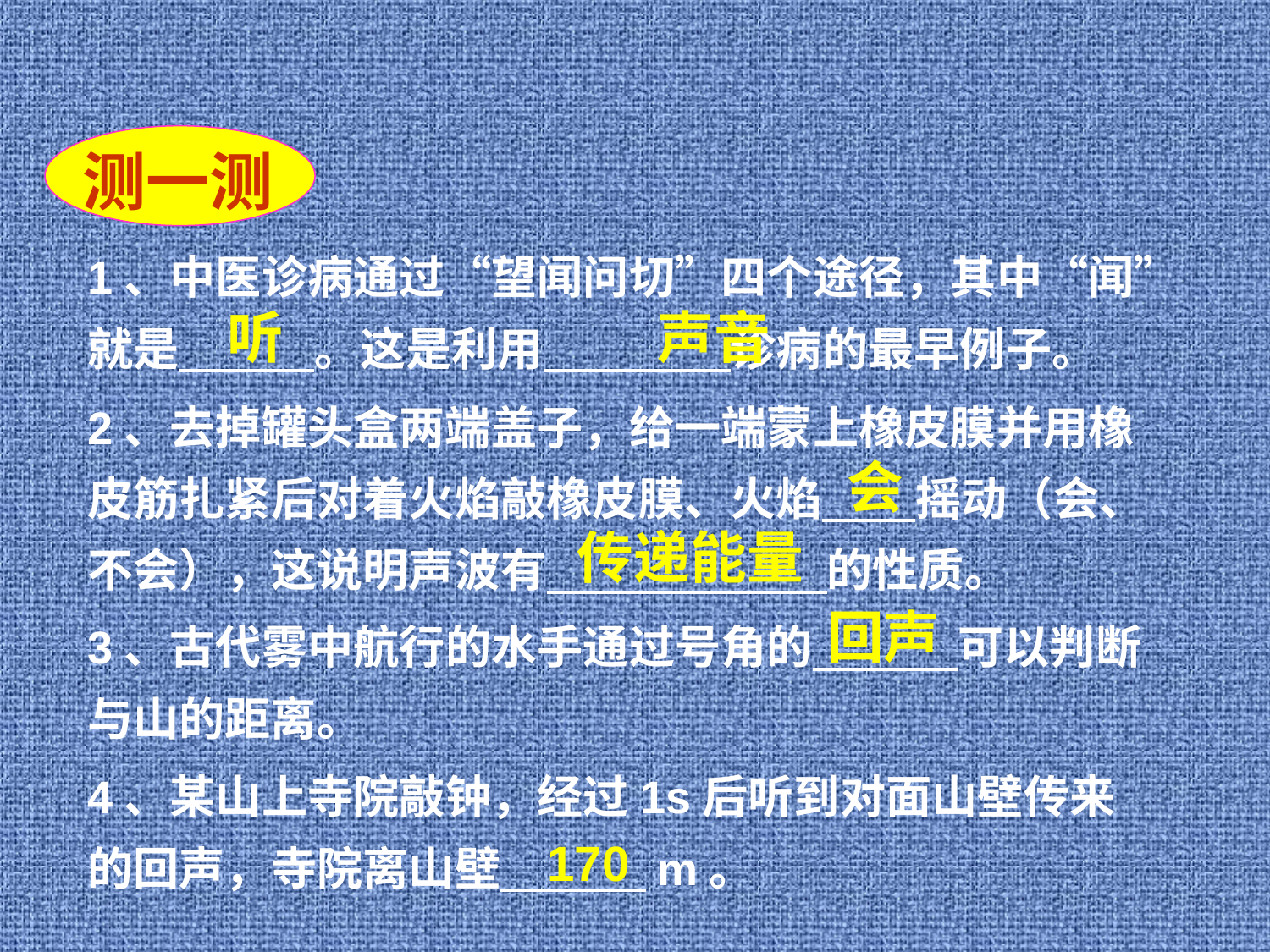

测一测
1、中医诊病通过“望闻问切”四个途径，其中“闻”就是             。这是利用                  诊病的最早例子。
听
声音
2、去掉罐头盒两端盖子，给一端蒙上橡皮膜并用橡皮筋扎紧后对着火焰敲橡皮膜、火焰         摇动（会、不会），这说明声波有                           的性质。
会
传递能量
3、古代雾中航行的水手通过号角的              可以判断与山的距离。
回声
4、某山上寺院敲钟，经过1s后听到对面山壁传来的回声，寺院离山壁              m。
170